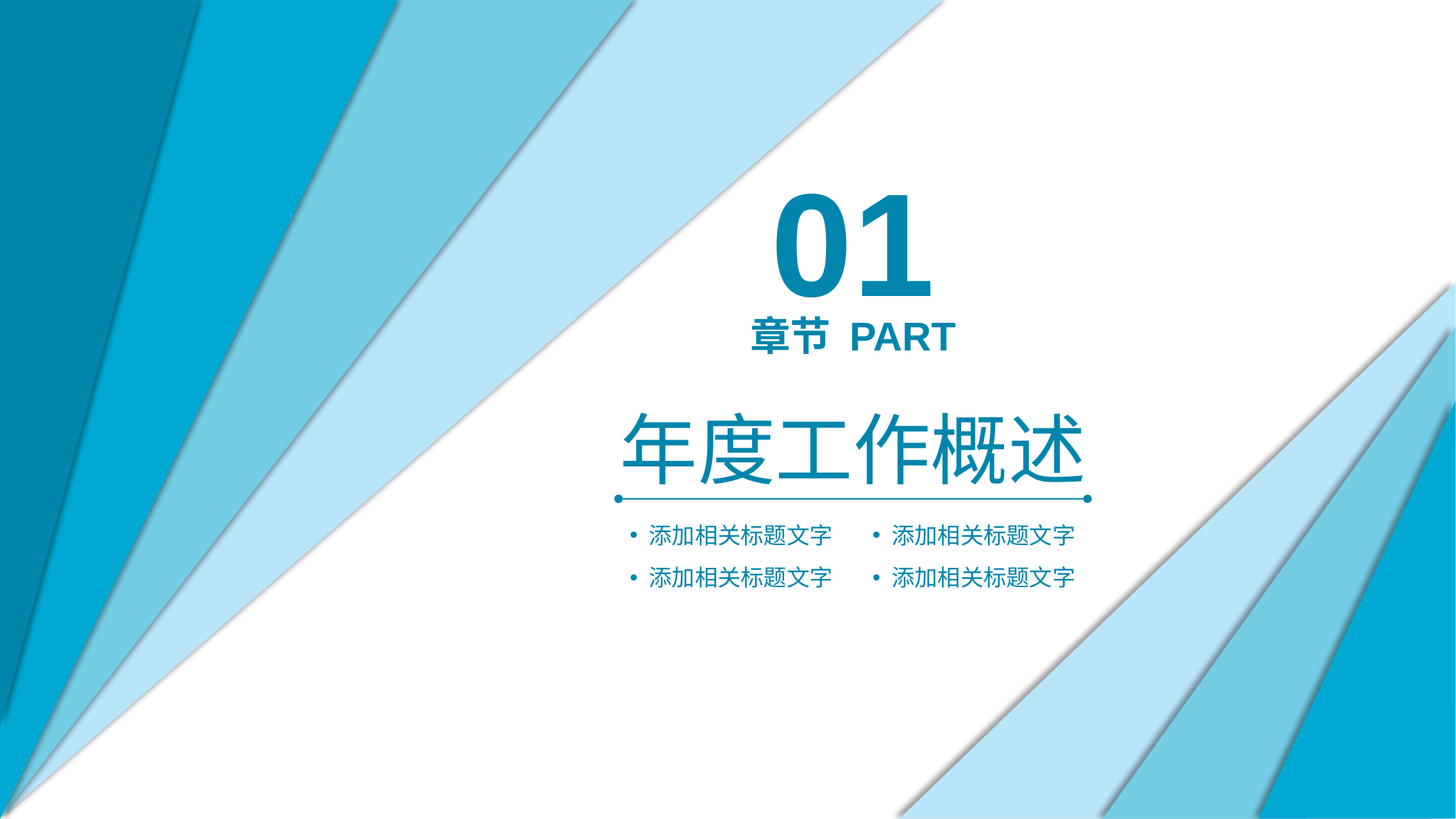

01

章节 PART

年度工作概述

添加相关标题文字
添加相关标题文字
添加相关标题文字
添加相关标题文字